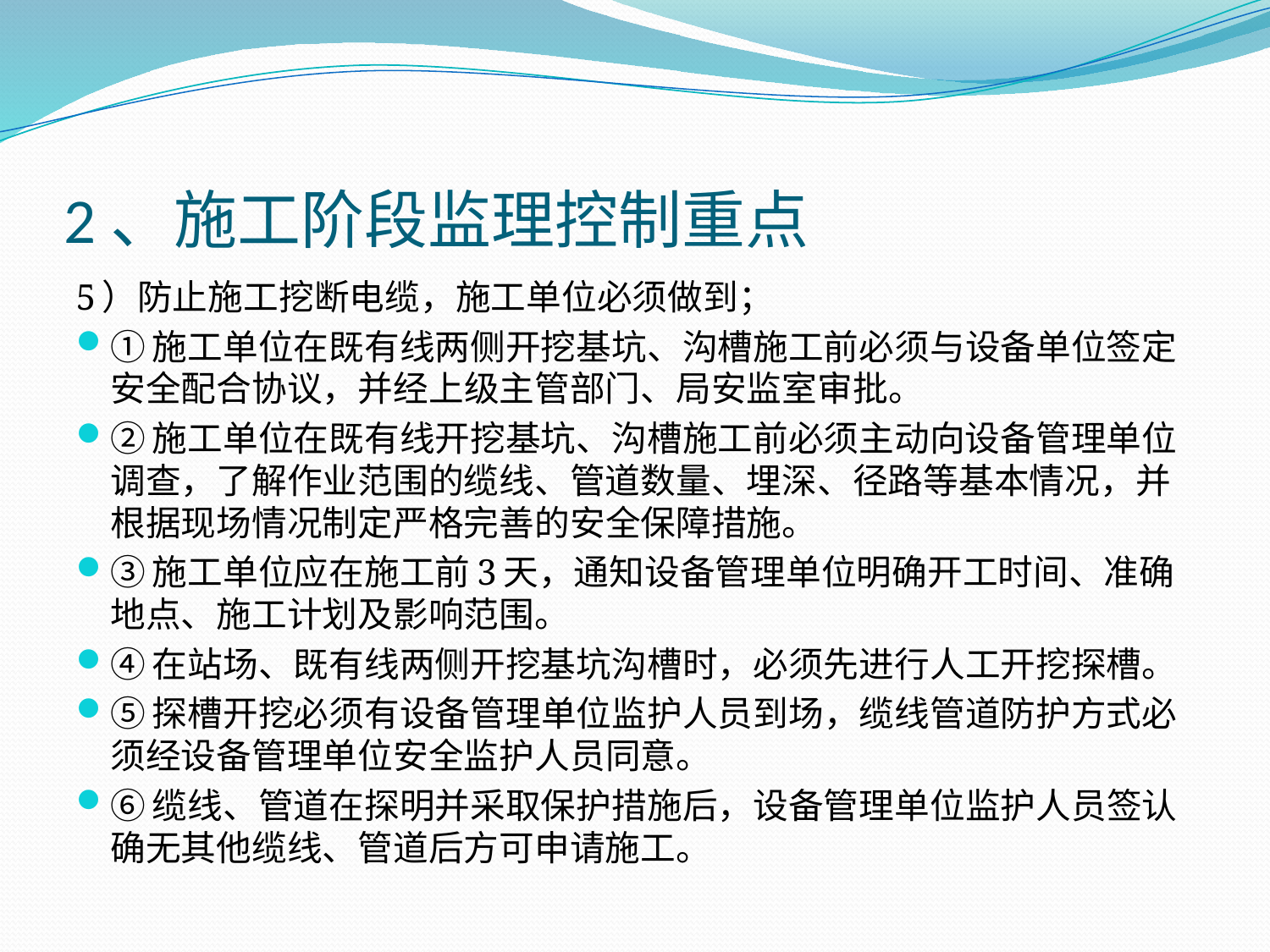

# 2、施工阶段监理控制重点
5）防止施工挖断电缆，施工单位必须做到；
①施工单位在既有线两侧开挖基坑、沟槽施工前必须与设备单位签定安全配合协议，并经上级主管部门、局安监室审批。
②施工单位在既有线开挖基坑、沟槽施工前必须主动向设备管理单位调查，了解作业范围的缆线、管道数量、埋深、径路等基本情况，并根据现场情况制定严格完善的安全保障措施。
③施工单位应在施工前3天，通知设备管理单位明确开工时间、准确地点、施工计划及影响范围。
④在站场、既有线两侧开挖基坑沟槽时，必须先进行人工开挖探槽。
⑤探槽开挖必须有设备管理单位监护人员到场，缆线管道防护方式必须经设备管理单位安全监护人员同意。
⑥缆线、管道在探明并采取保护措施后，设备管理单位监护人员签认确无其他缆线、管道后方可申请施工。